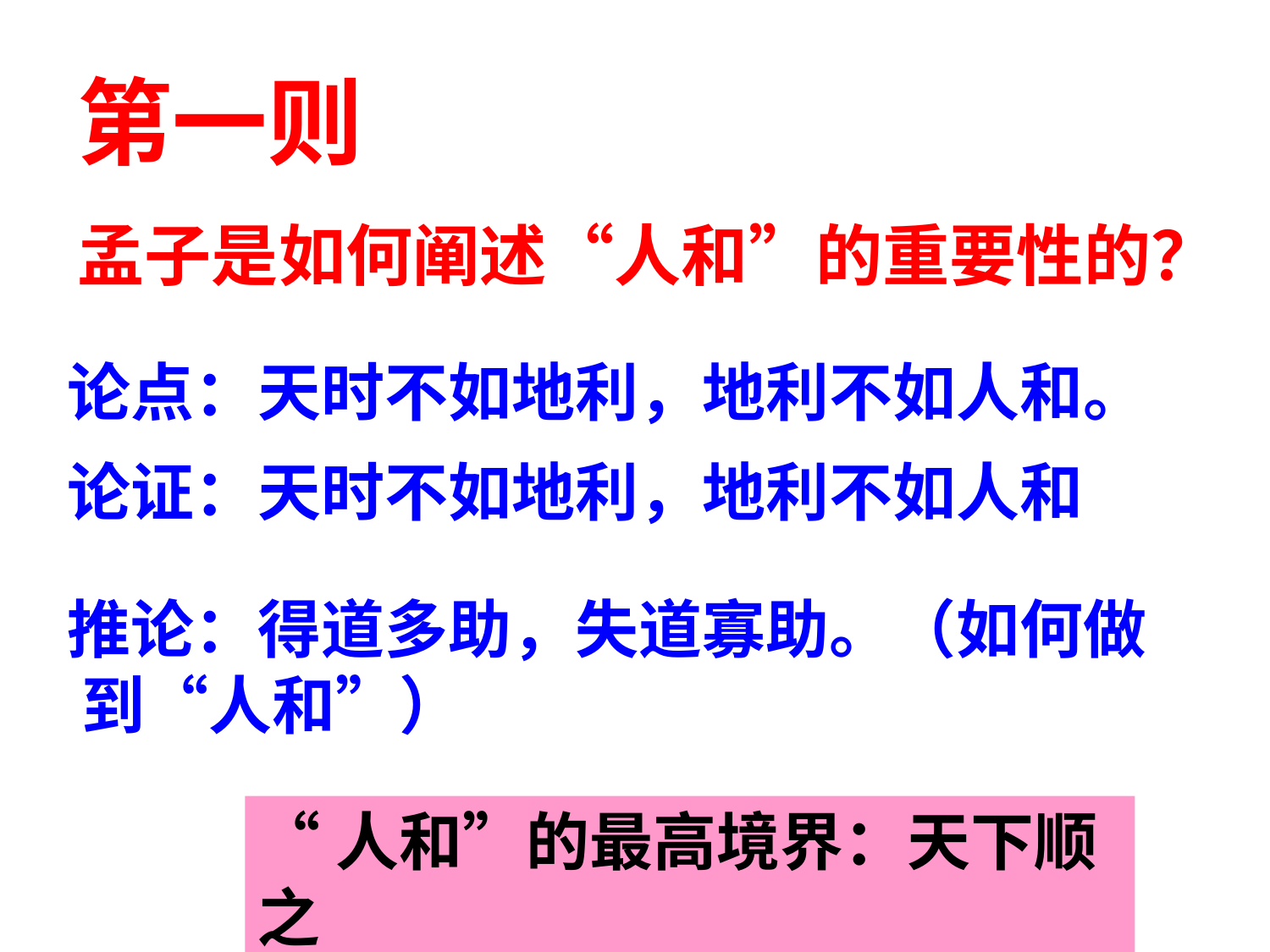

第一则
孟子是如何阐述“人和”的重要性的？
论点：天时不如地利，地利不如人和。
论证：天时不如地利，地利不如人和
推论：得道多助，失道寡助。（如何做     到“人和”）
“人和”的最高境界：天下顺之